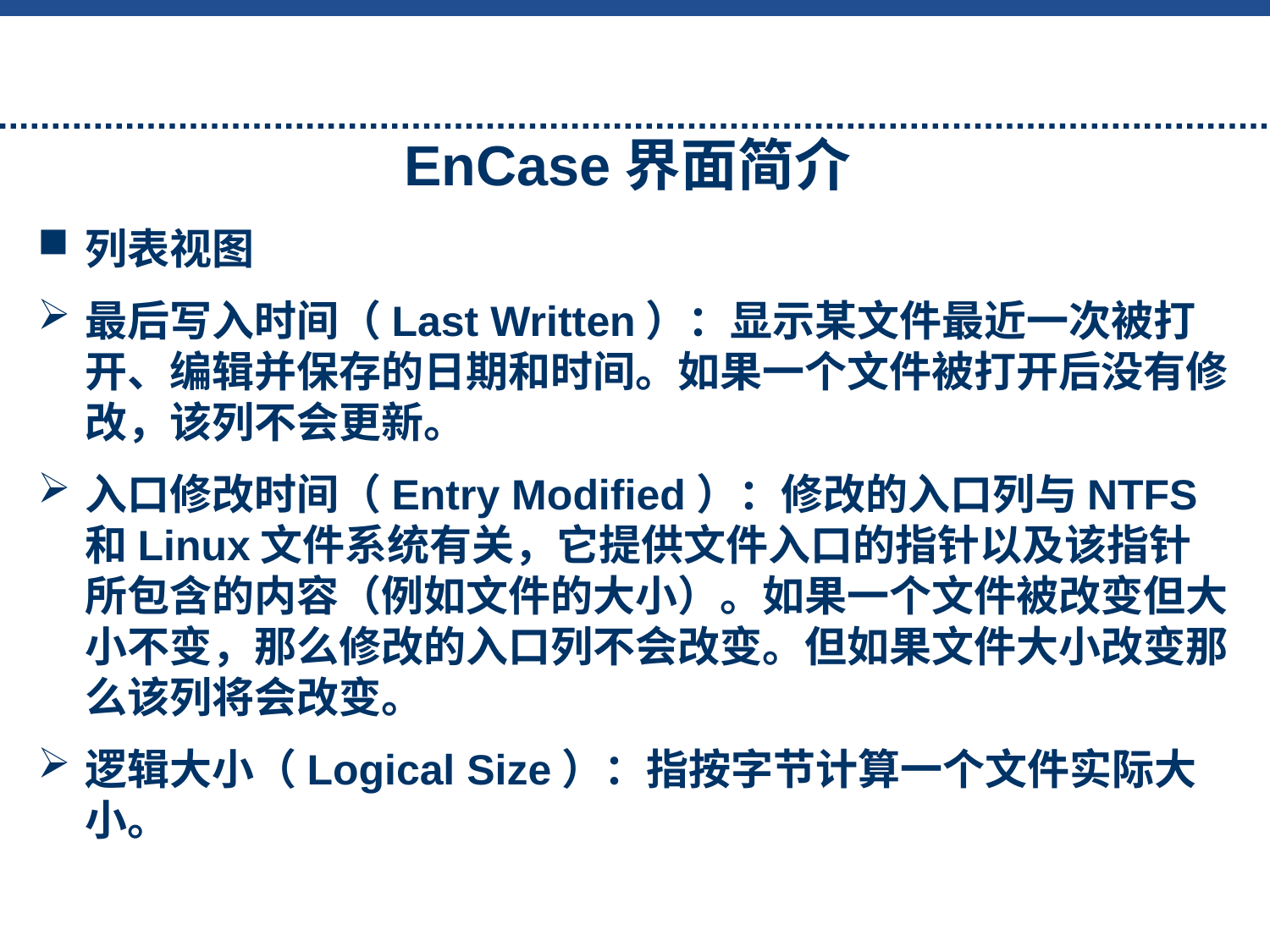

EnCase界面简介
列表视图
最后写入时间（Last Written）：显示某文件最近一次被打开、编辑并保存的日期和时间。如果一个文件被打开后没有修改，该列不会更新。
入口修改时间（Entry Modified）：修改的入口列与NTFS和Linux文件系统有关，它提供文件入口的指针以及该指针所包含的内容（例如文件的大小）。如果一个文件被改变但大小不变，那么修改的入口列不会改变。但如果文件大小改变那么该列将会改变。
逻辑大小（Logical Size）：指按字节计算一个文件实际大小。